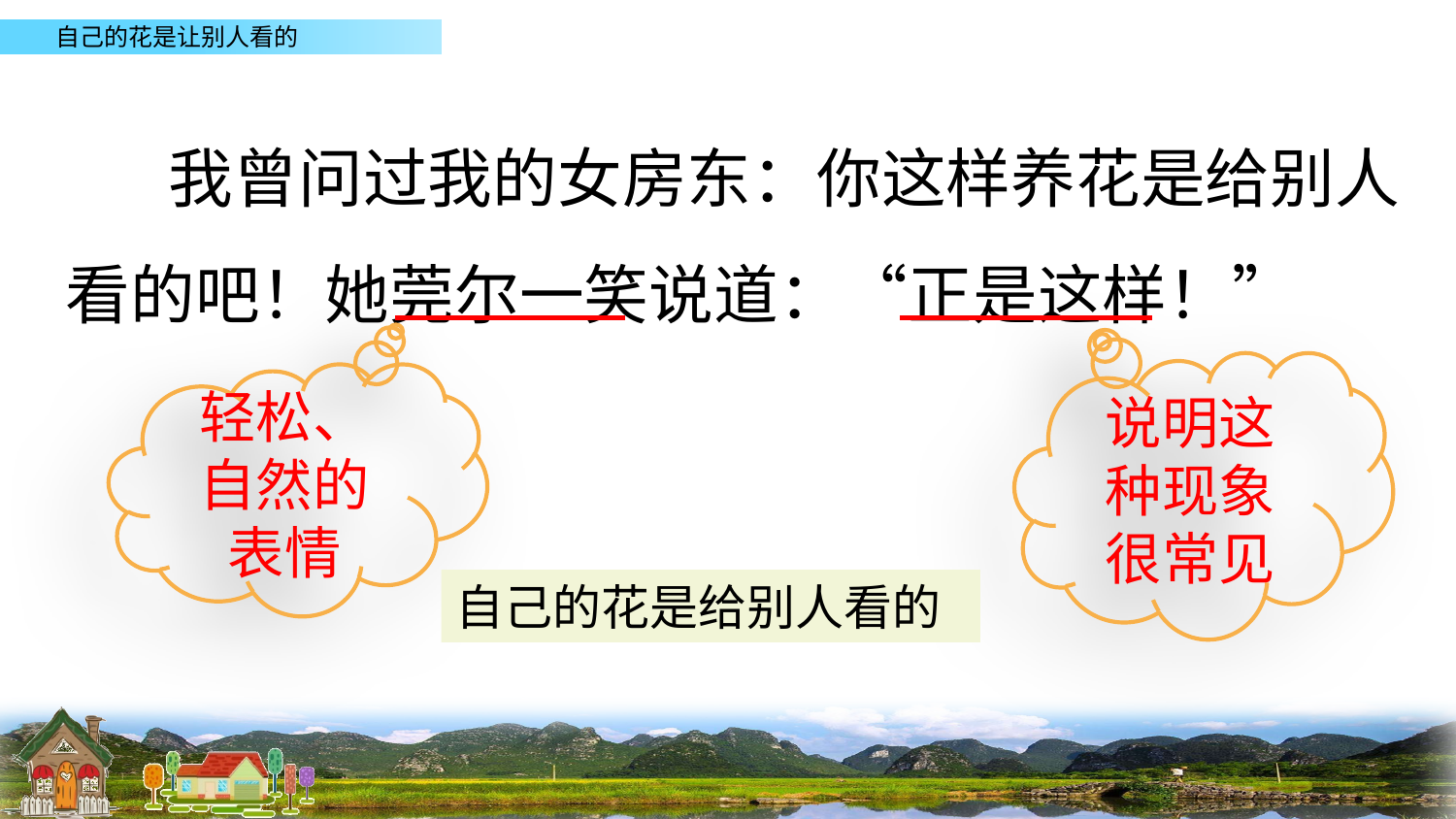

我曾问过我的女房东：你这样养花是给别人看的吧！她莞尔一笑说道：“正是这样！”
说明这种现象很常见
轻松、自然的表情
自己的花是给别人看的